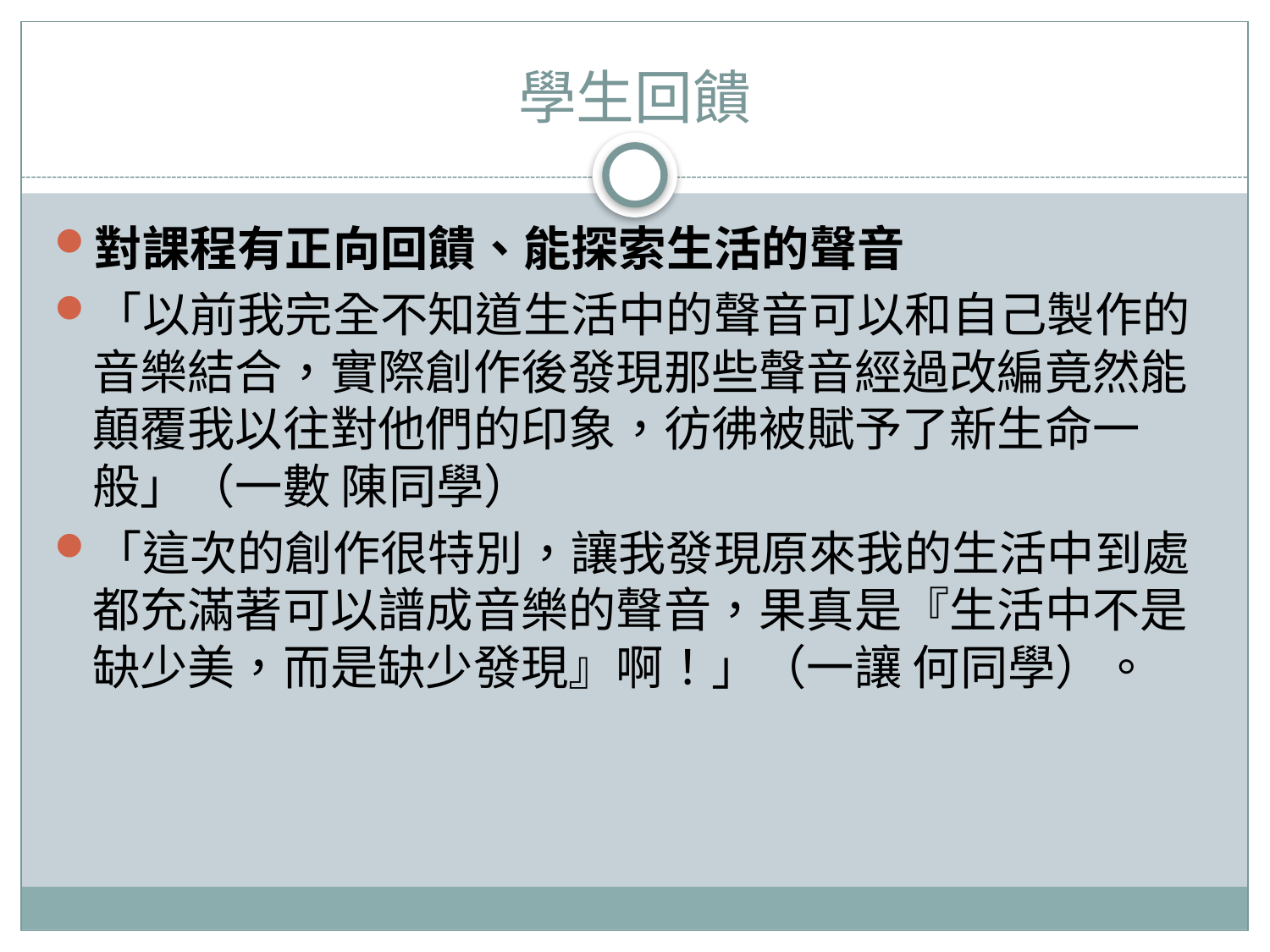

# 學生回饋
對課程有正向回饋、能探索生活的聲音
「以前我完全不知道生活中的聲音可以和自己製作的音樂結合，實際創作後發現那些聲音經過改編竟然能顛覆我以往對他們的印象，彷彿被賦予了新生命一般」（一數 陳同學）
「這次的創作很特別，讓我發現原來我的生活中到處都充滿著可以譜成音樂的聲音，果真是『生活中不是缺少美，而是缺少發現』啊！」（一讓 何同學）。